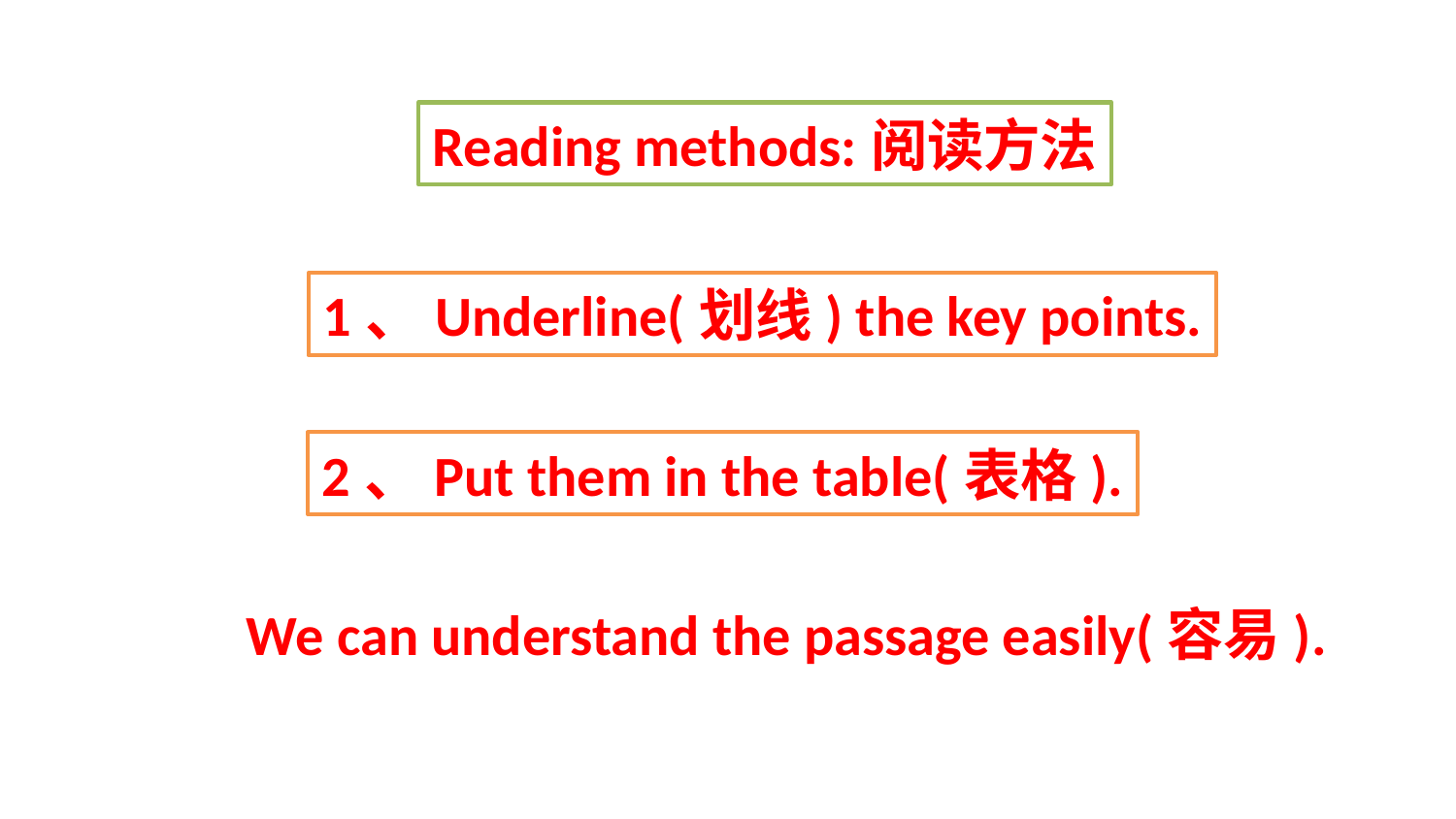

Reading methods:阅读方法
1、Underline(划线) the key points.
2、Put them in the table(表格).
We can understand the passage easily(容易).